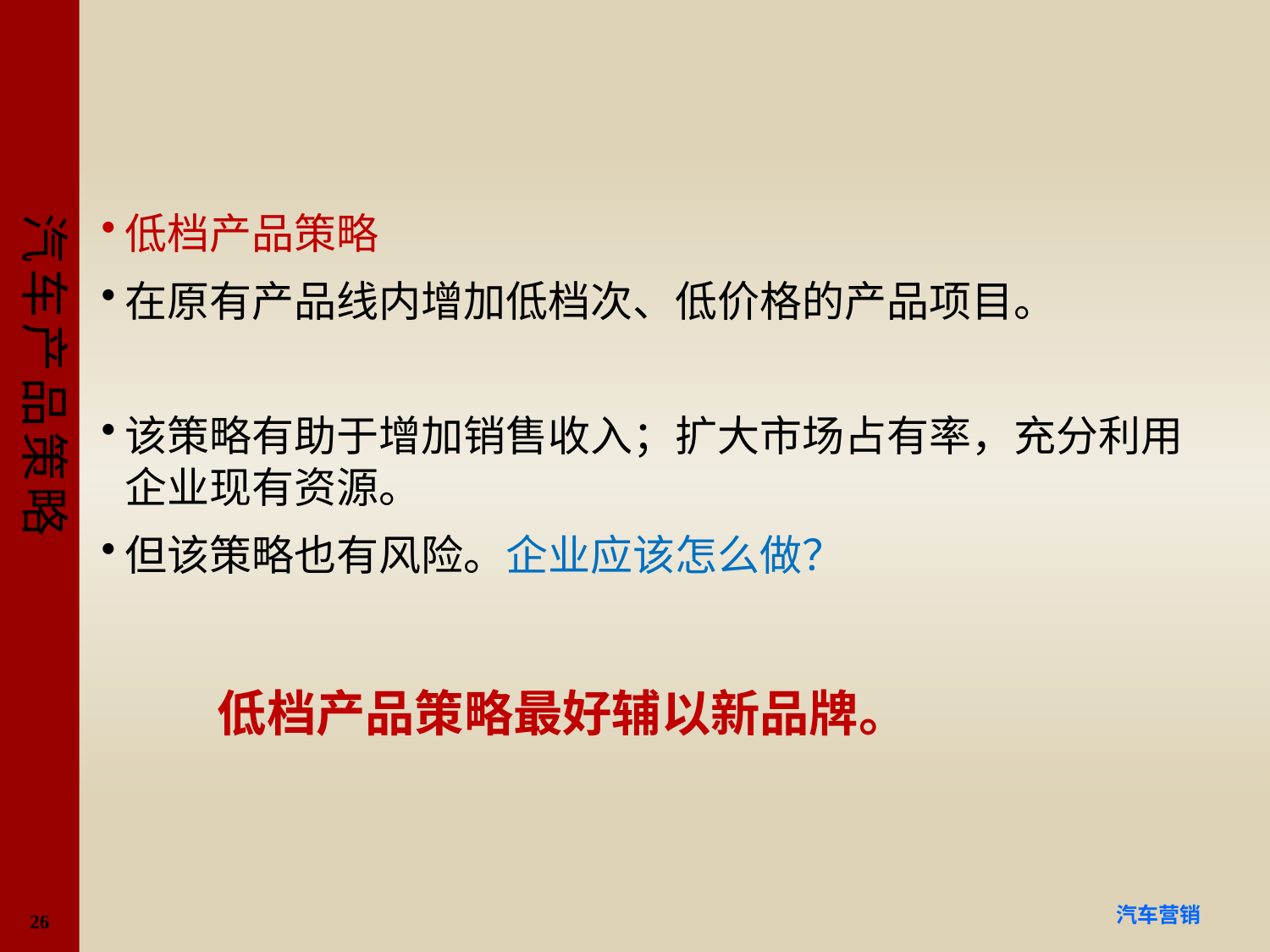

#
低档产品策略
在原有产品线内增加低档次、低价格的产品项目。

该策略有助于增加销售收入；扩大市场占有率，充分利用企业现有资源。
但该策略也有风险。企业应该怎么做？

低档产品策略最好辅以新品牌。
26